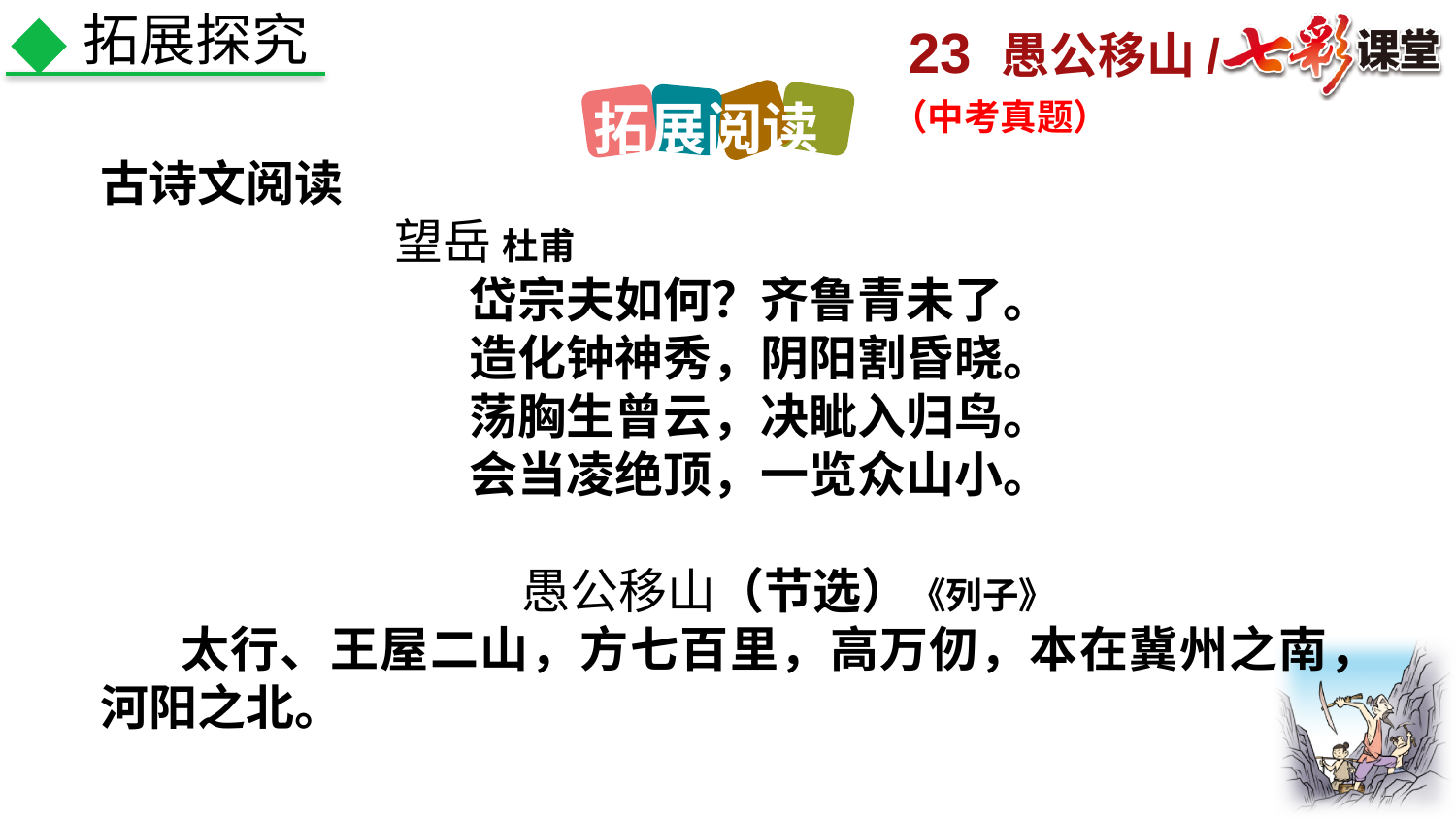

拓展探究

拓展阅读

（中考真题）
古诗文阅读
                      望岳 杜甫
岱宗夫如何？齐鲁青未了。
造化钟神秀，阴阳割昏晓。
荡胸生曾云，决眦入归鸟。
会当凌绝顶，一览众山小。

    愚公移山（节选）《列子》
  太行、王屋二山，方七百里，高万仞，本在冀州之南，河阳之北。